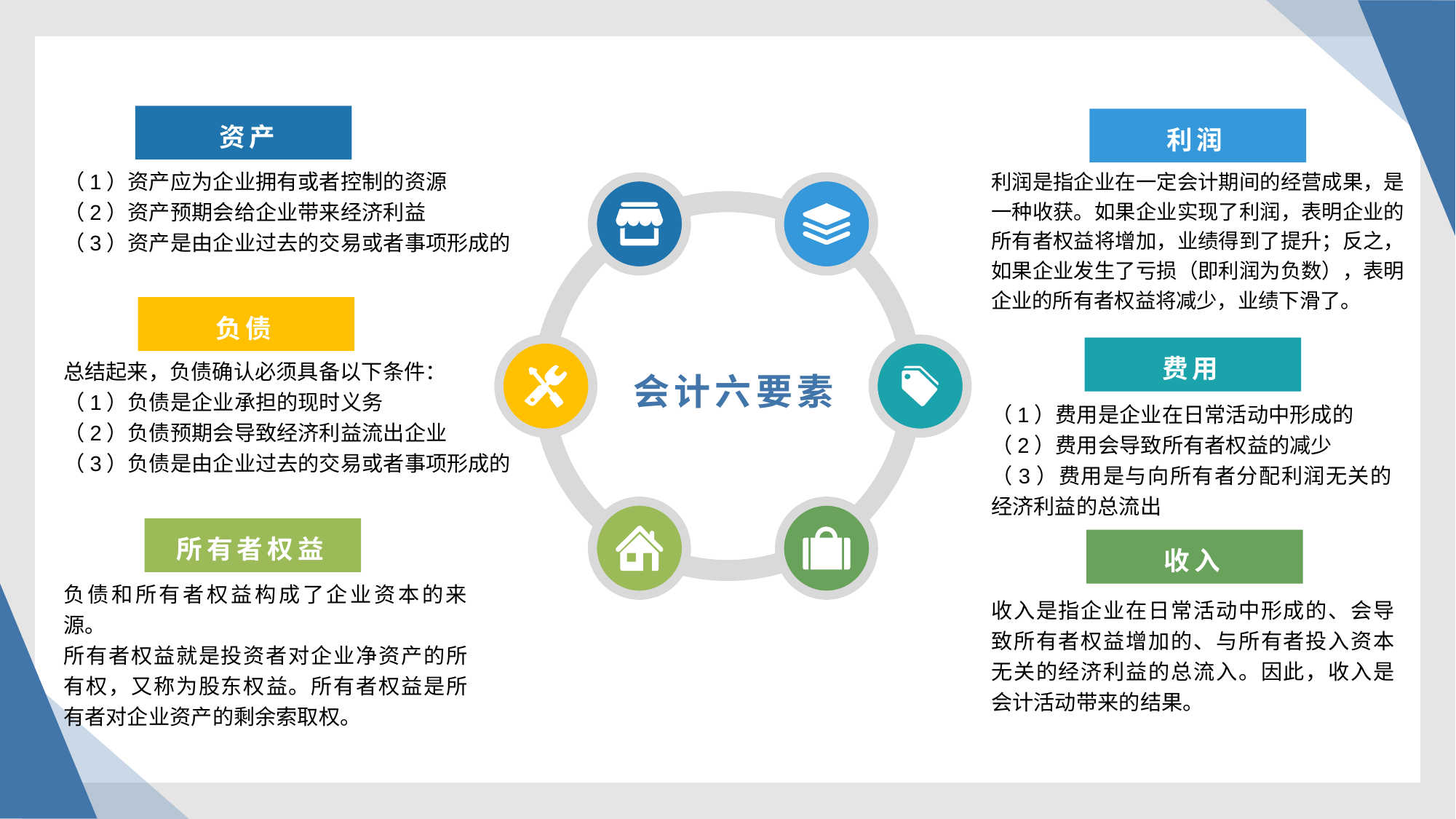

资产

利润
（1）资产应为企业拥有或者控制的资源
（2）资产预期会给企业带来经济利益
（3）资产是由企业过去的交易或者事项形成的
利润是指企业在一定会计期间的经营成果，是一种收获。如果企业实现了利润，表明企业的所有者权益将增加，业绩得到了提升；反之，如果企业发生了亏损（即利润为负数），表明企业的所有者权益将减少，业绩下滑了。

负债
会计六要素

费用
总结起来，负债确认必须具备以下条件：
（1）负债是企业承担的现时义务
（2）负债预期会导致经济利益流出企业
（3）负债是由企业过去的交易或者事项形成的

（1）费用是企业在日常活动中形成的
（2）费用会导致所有者权益的减少
（3）费用是与向所有者分配利润无关的经济利益的总流出

所有者权益

收入
负债和所有者权益构成了企业资本的来源。
所有者权益就是投资者对企业净资产的所有权，又称为股东权益。所有者权益是所有者对企业资产的剩余索取权。
收入是指企业在日常活动中形成的、会导致所有者权益增加的、与所有者投入资本无关的经济利益的总流入。因此，收入是会计活动带来的结果。